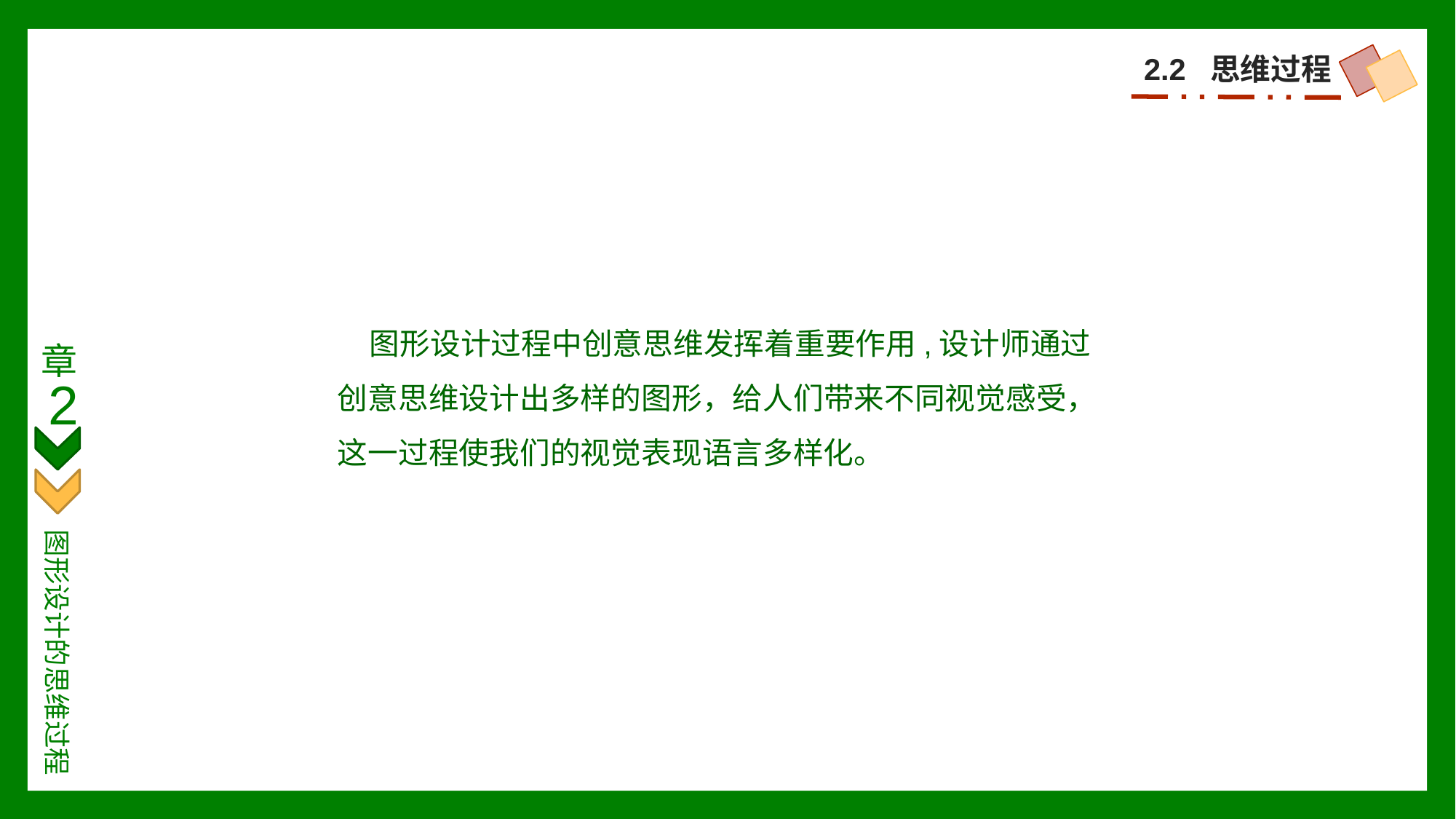

2.2  思维过程

图形设计过程中创意思维发挥着重要作用,设计师通过创意思维设计出多样的图形，给人们带来不同视觉感受，这一过程使我们的视觉表现语言多样化。
章
2

图形设计的思维过程